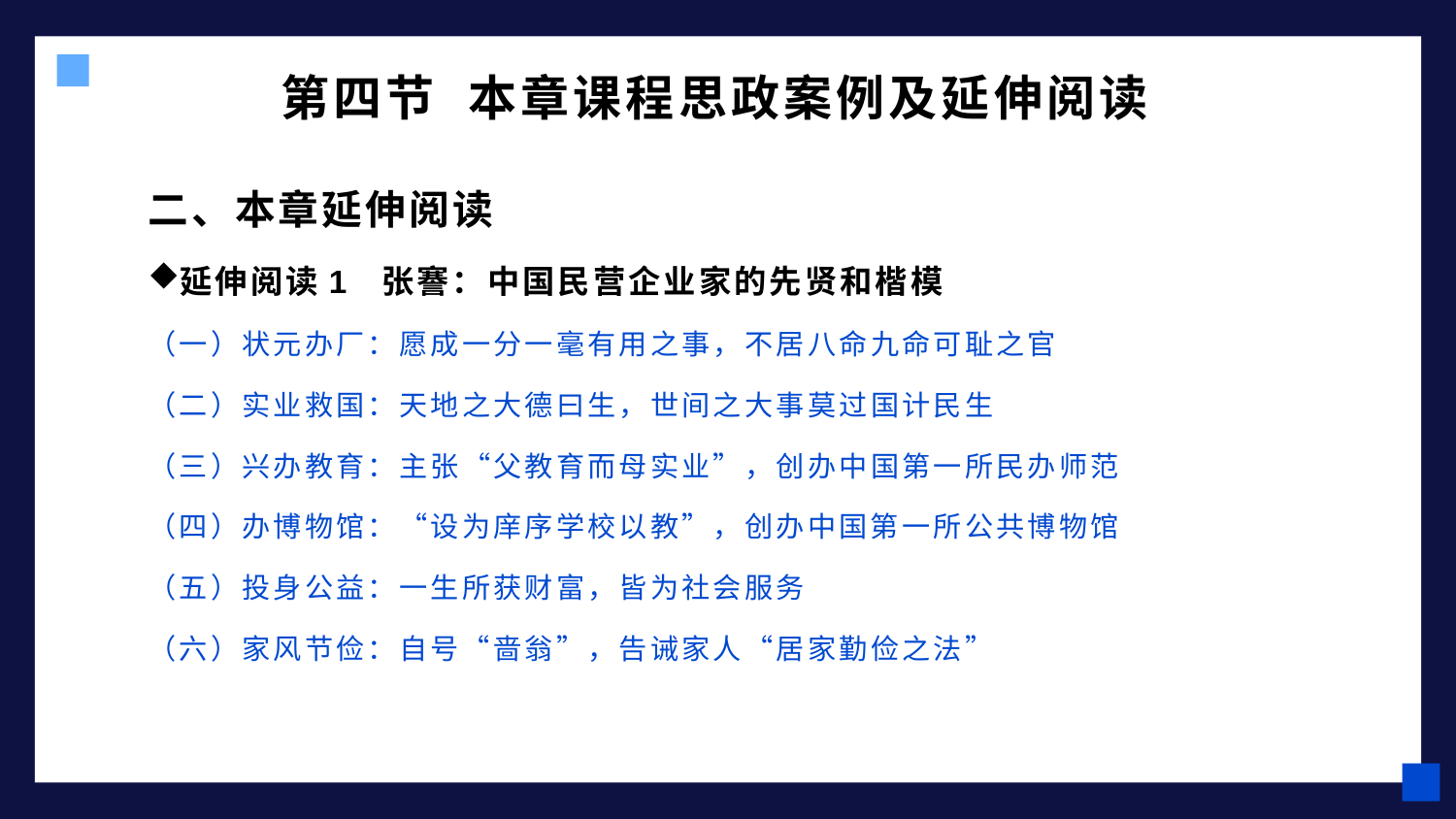

# 第四节  本章课程思政案例及延伸阅读
二、本章延伸阅读
延伸阅读1  张謇：中国民营企业家的先贤和楷模
（一）状元办厂：愿成一分一毫有用之事，不居八命九命可耻之官
（二）实业救国：天地之大德曰生，世间之大事莫过国计民生
（三）兴办教育：主张“父教育而母实业”，创办中国第一所民办师范
（四）办博物馆：“设为庠序学校以教”，创办中国第一所公共博物馆
（五）投身公益：一生所获财富，皆为社会服务
（六）家风节俭：自号“啬翁”，告诫家人“居家勤俭之法”